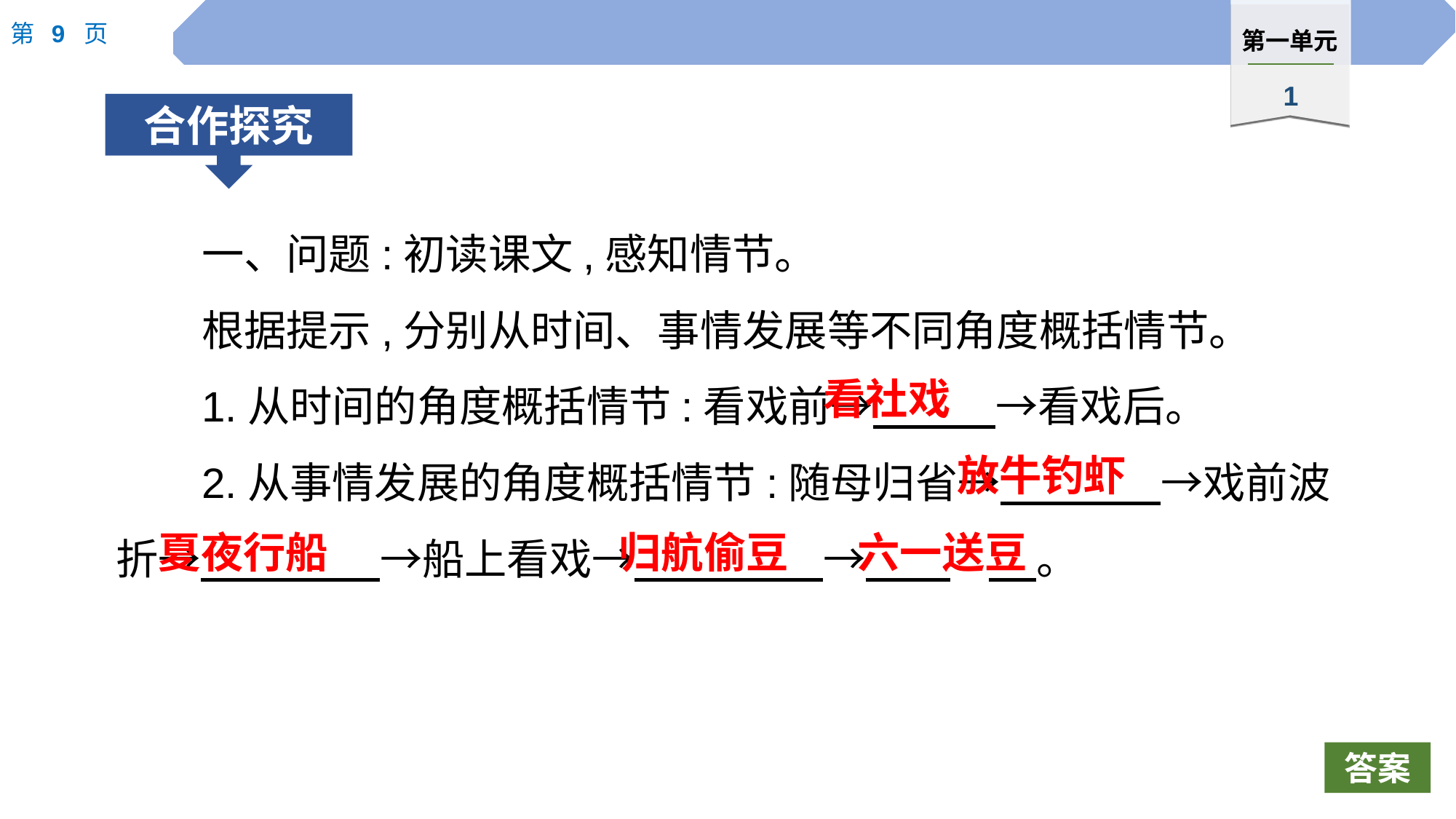

一、问题:初读课文,感知情节。
根据提示,分别从时间、事情发展等不同角度概括情节。
1.从时间的角度概括情节:看戏前→　    　→看戏后。
2.从事情发展的角度概括情节:随母归省→　        　→戏前波折→　         　 →船上看戏→　           　→　　	     。

看社戏
放牛钓虾
夏夜行船
归航偷豆
六一送豆
答案